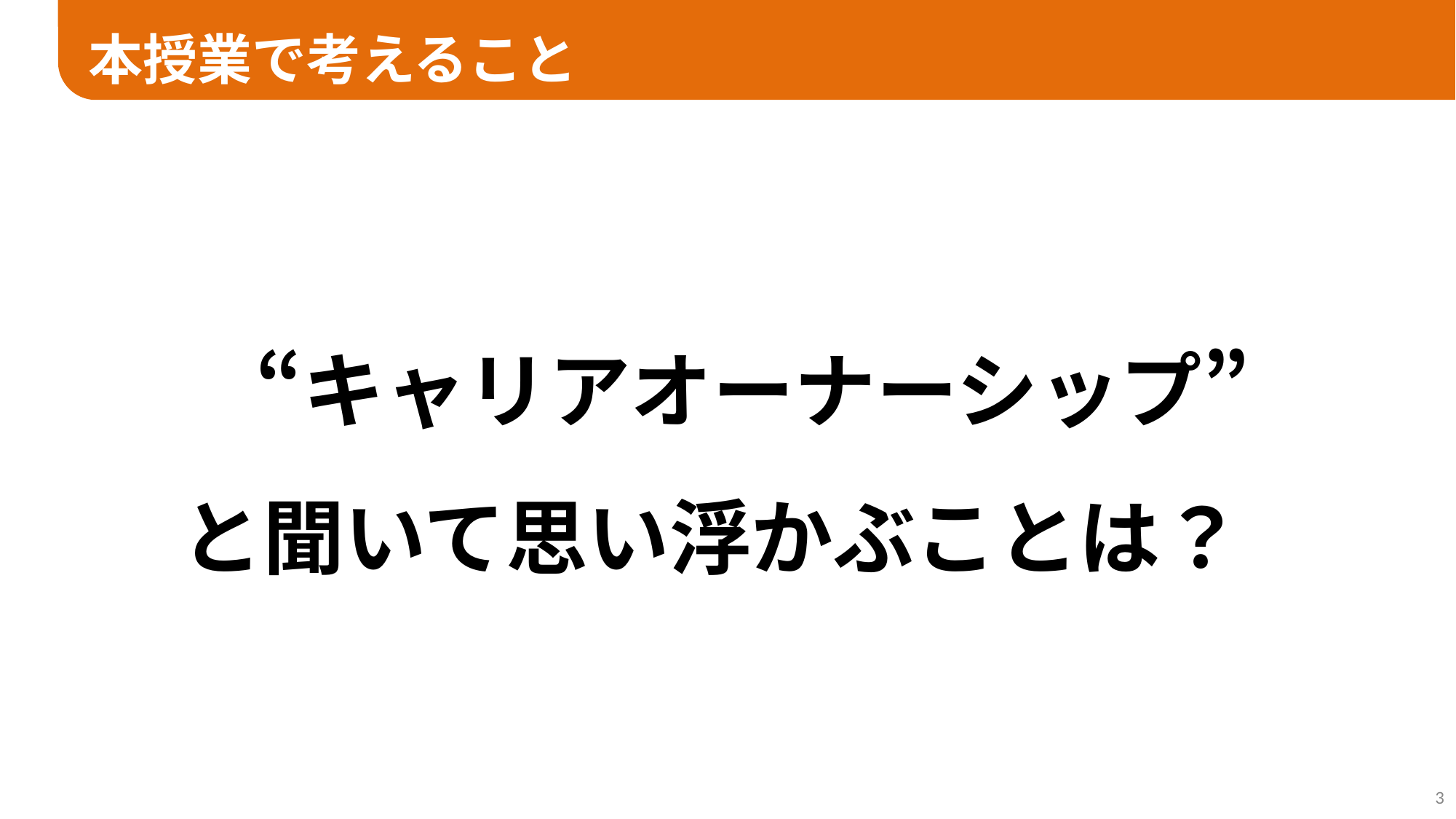

本授業で考えること
　“キャリアオーナーシップ”
と聞いて思い浮かぶことは？
3